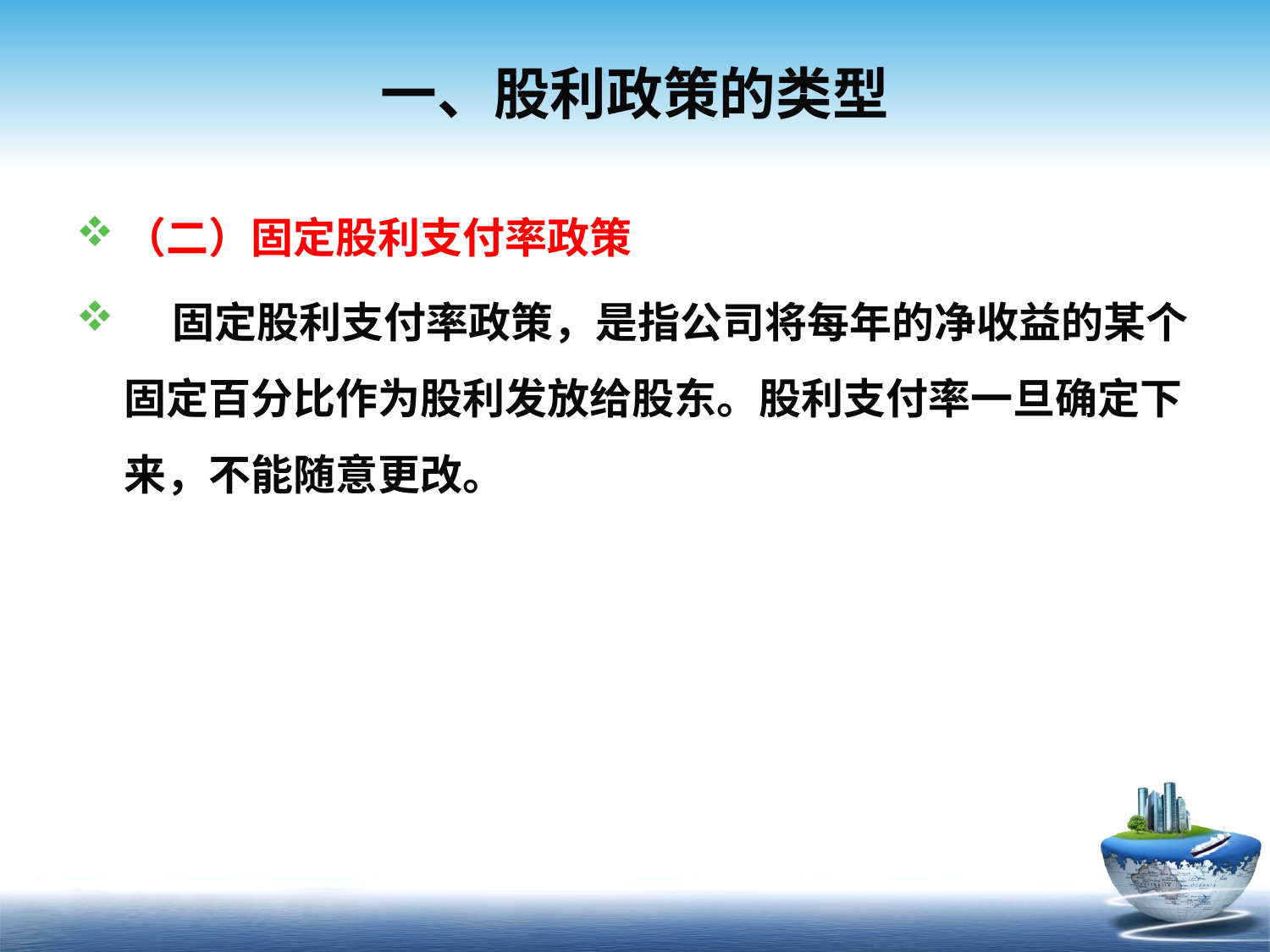

# 一、股利政策的类型
（二）固定股利支付率政策
    固定股利支付率政策，是指公司将每年的净收益的某个固定百分比作为股利发放给股东。股利支付率一旦确定下来，不能随意更改。